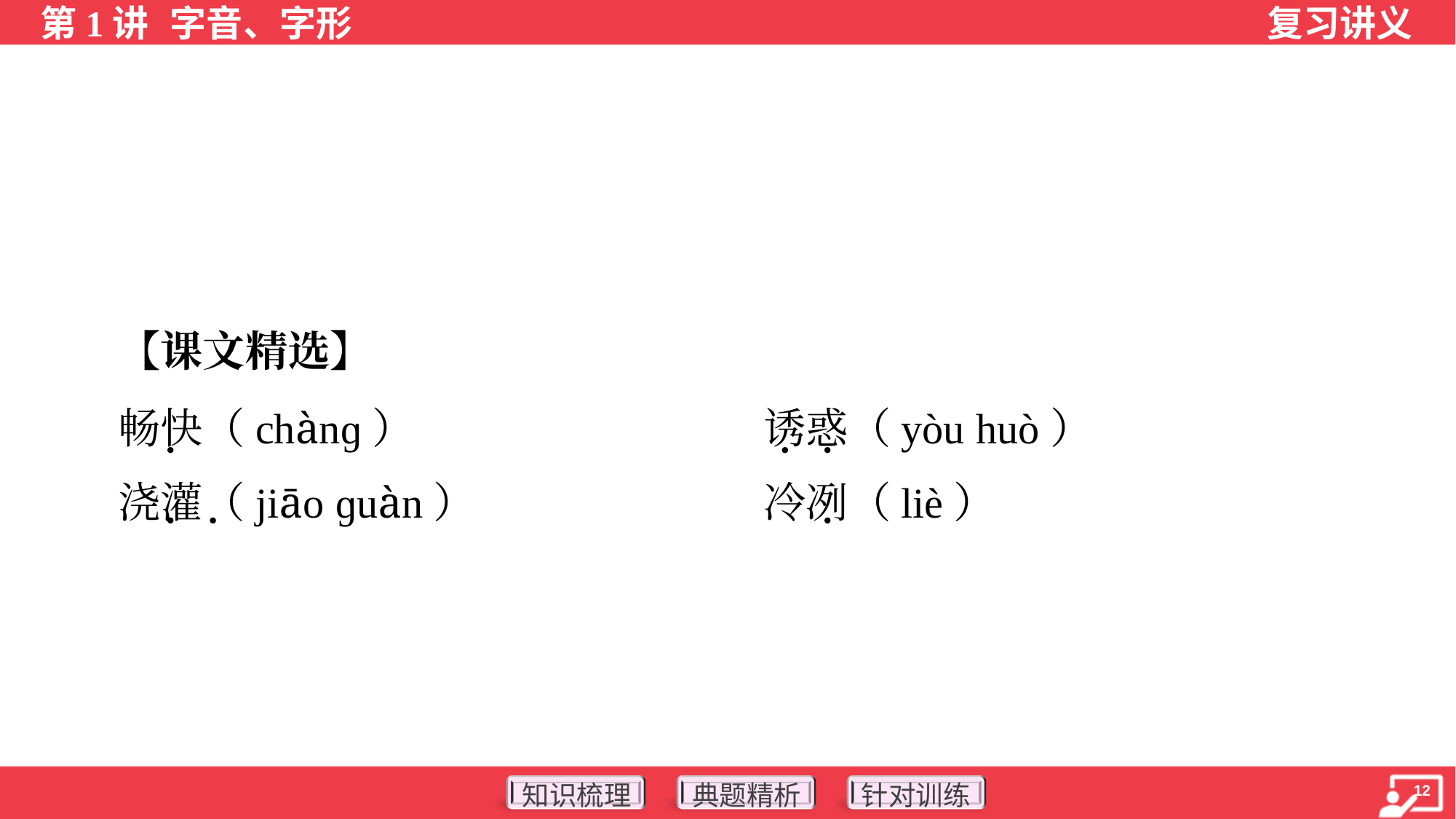

【课文精选】
    畅快（chànɡ）	诱惑（yòu huò）
    浇灌（jiāo ɡuàn）	冷冽（liè）